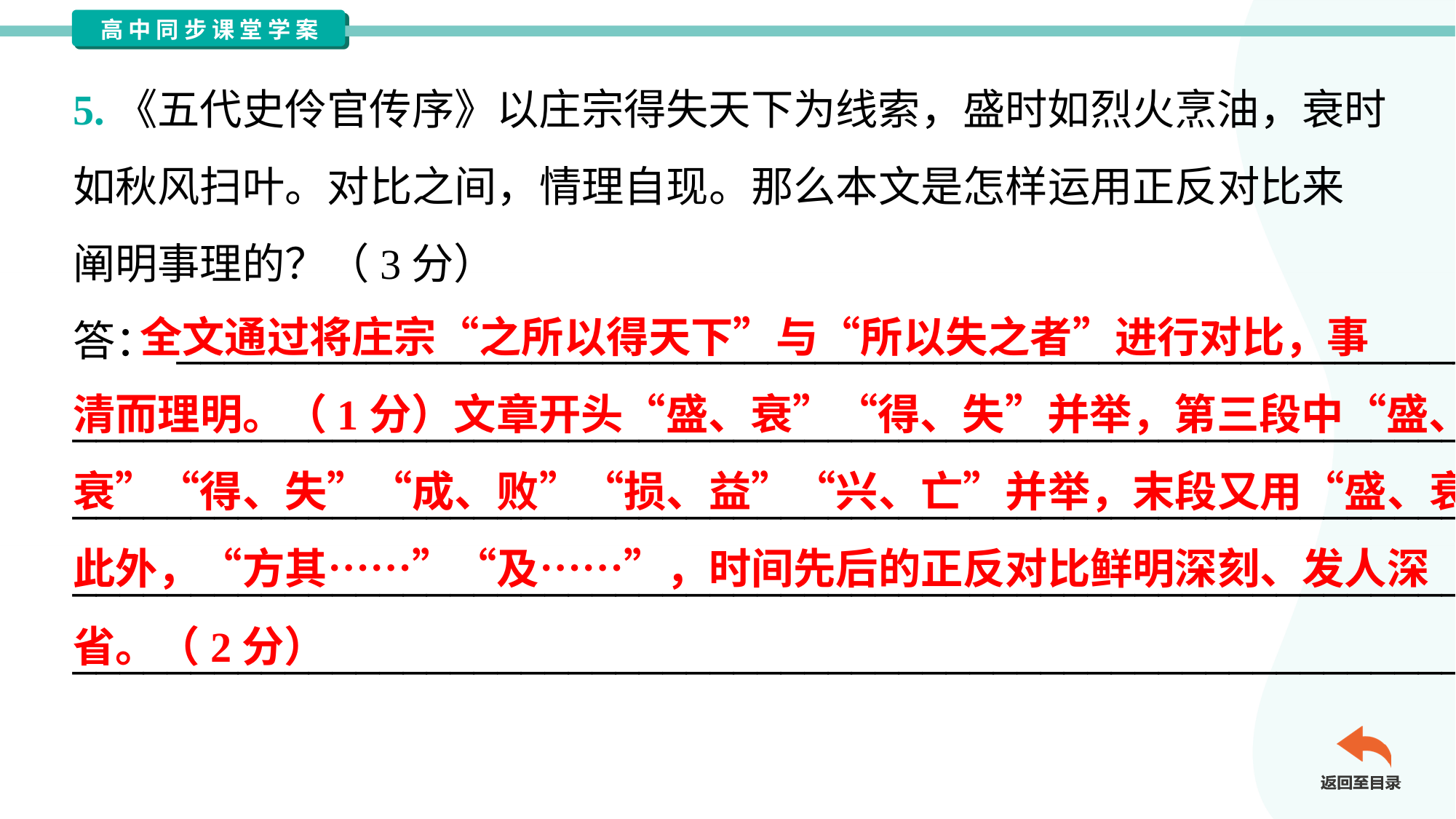

5.《五代史伶官传序》以庄宗得失天下为线索，盛时如烈火烹油，衰时
如秋风扫叶。对比之间，情理自现。那么本文是怎样运用正反对比来
阐明事理的？（3分）
答： ________________________________________________________
_____________________________________________________________
_____________________________________________________________
_____________________________________________________________
_____________________________________________________________
      全文通过将庄宗“之所以得天下”与“所以失之者”进行对比，事
清而理明。（1分）文章开头“盛、衰”“得、失”并举，第三段中“盛、
衰”“得、失”“成、败”“损、益”“兴、亡”并举，末段又用“盛、衰”并举。
此外，“方其……”“及……”，时间先后的正反对比鲜明深刻、发人深
省。（2分）